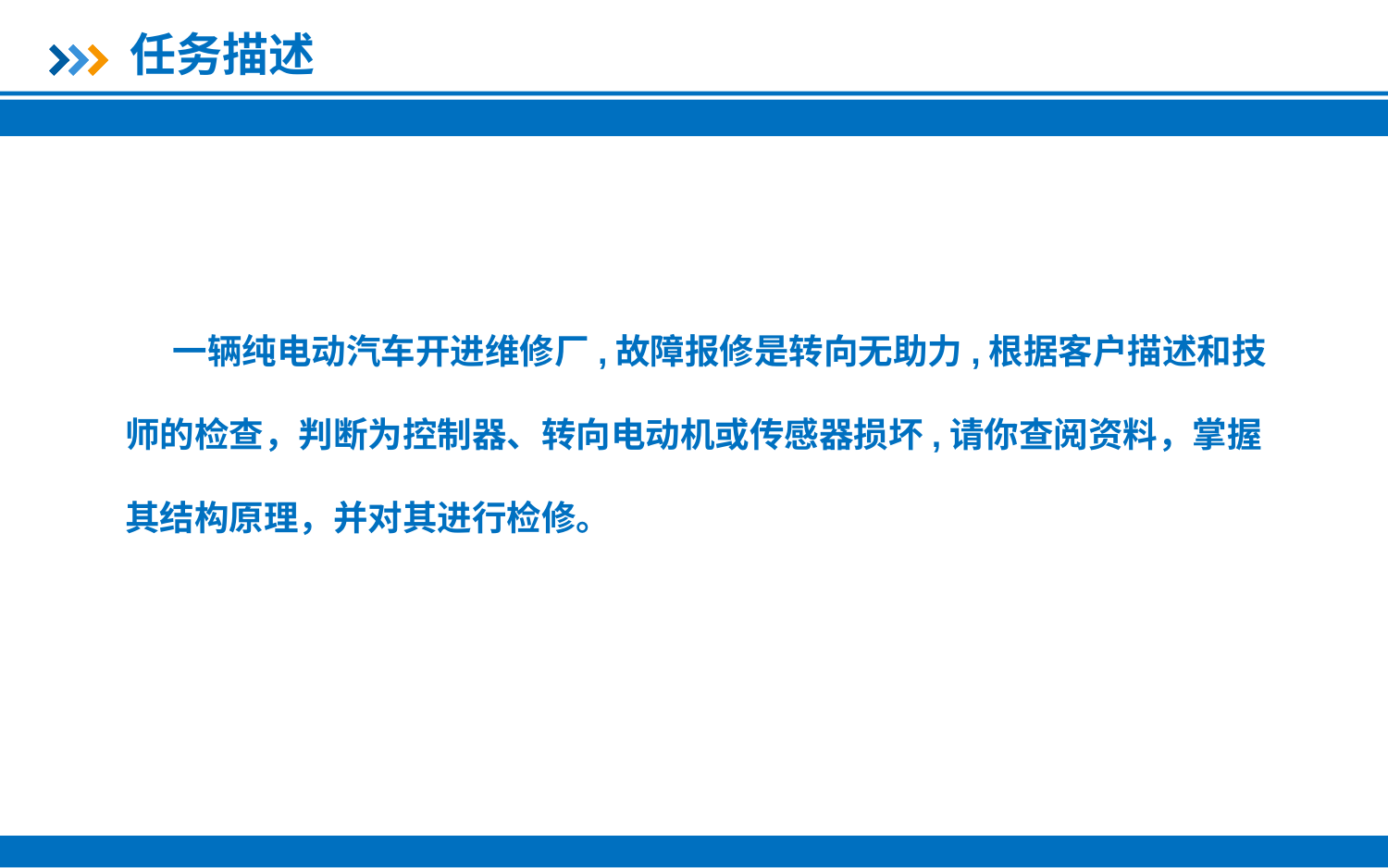

任务描述
     一辆纯电动汽车开进维修厂,故障报修是转向无助力,根据客户描述和技师的检查，判断为控制器、转向电动机或传感器损坏,请你查阅资料，掌握其结构原理，并对其进行检修。